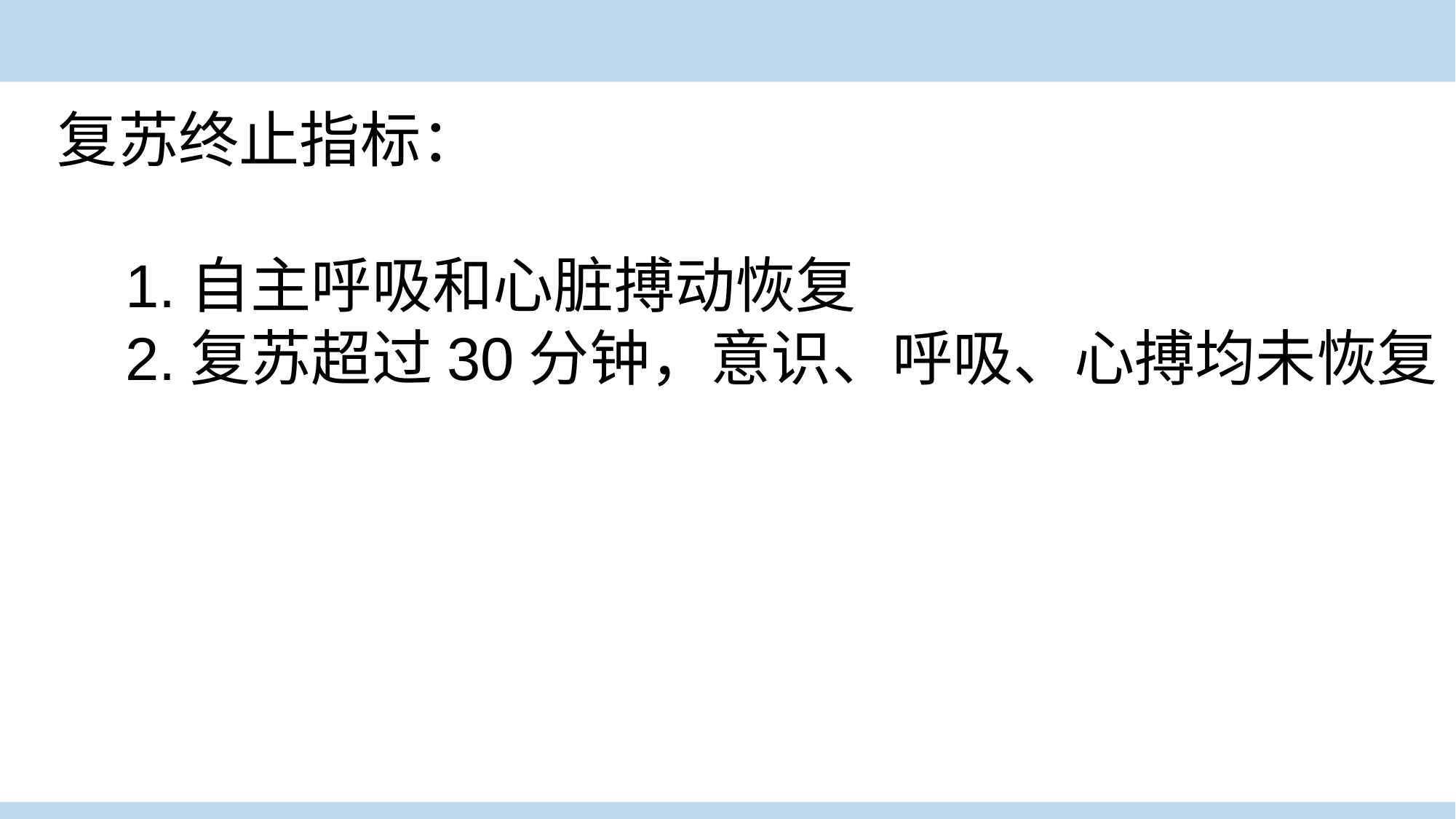

复苏终止指标：

    1.自主呼吸和心脏搏动恢复
    2.复苏超过30分钟，意识、呼吸、心搏均未恢复